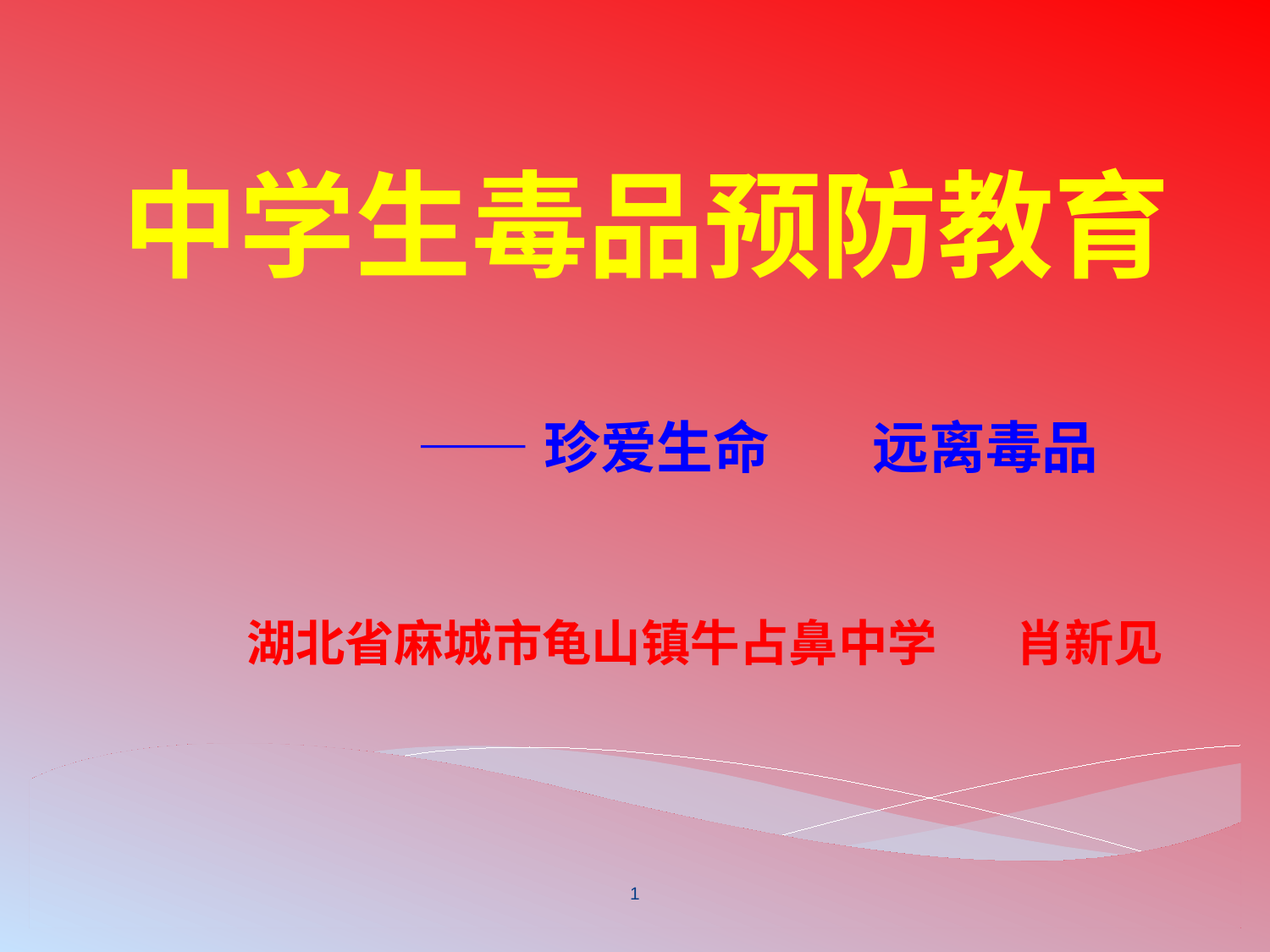

中学生毒品预防教育

——珍爱生命        远离毒品
湖北省麻城市龟山镇牛占鼻中学       肖新见
1